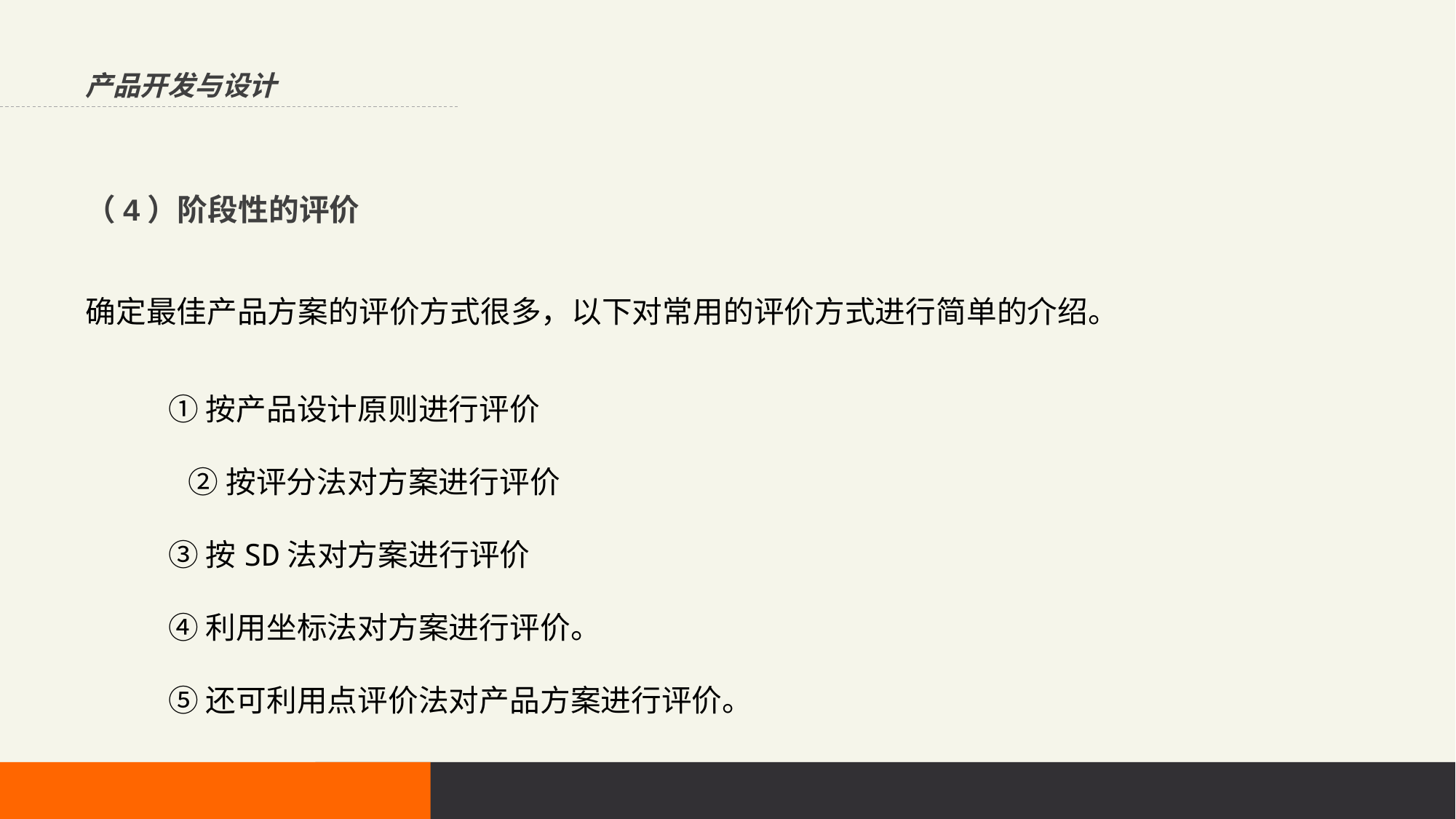

产品开发与设计
（4）阶段性的评价

确定最佳产品方案的评价方式很多，以下对常用的评价方式进行简单的介绍。
①按产品设计原则进行评价
   ②按评分法对方案进行评价

③按SD法对方案进行评价

④利用坐标法对方案进行评价。

⑤还可利用点评价法对产品方案进行评价。

| 方案 评价项目 | A | B | C |
| --- | --- | --- | --- |
| 满足使用功能要求 | ＋ | ＋ | ＋ |
| 成本符合要求 | － | － | ＋ |
| 加工装配可行 | ＋ | ？ | ＋ |
| 维护方便快捷 | ＋ | ？ | ＋ |
| 具有操作舒适性 | － | ＋ | ＋ |
| 造型具有审美性 | ＋ | － | ＋ |
| 具有低碳设计特点 | ＋ | ＋ | ＋ |
| 具有时代感 | ＋ | ＋ | ＋ |
| 总评 | ６＋ | 4+ | ８＋ |
| 结论：C为最佳方案 |  |  |  |